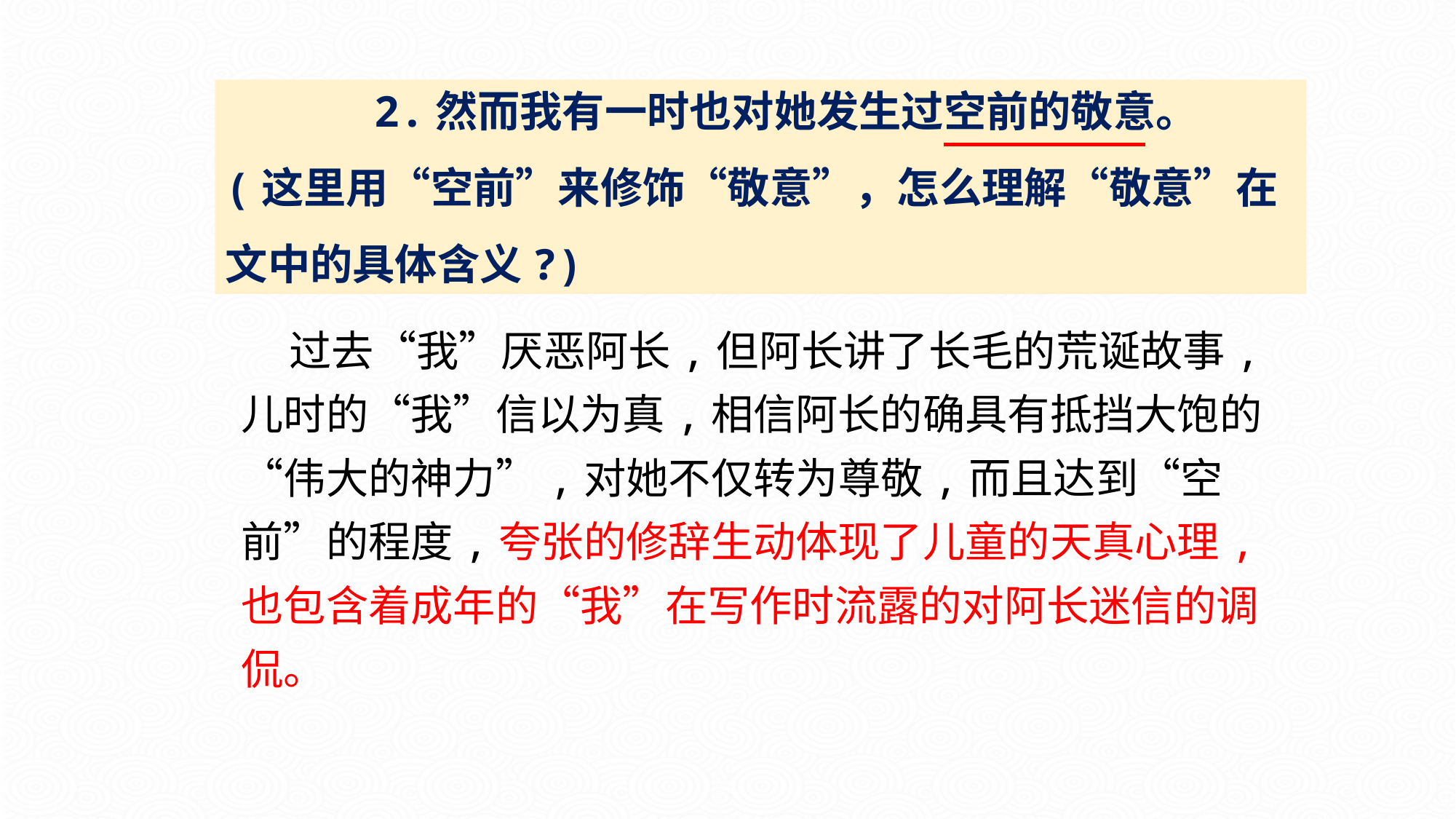

2.然而我有一时也对她发生过空前的敬意。
(这里用“空前”来修饰“敬意”，怎么理解“敬意”在文中的具体含义?)
    过去“我”厌恶阿长,但阿长讲了长毛的荒诞故事,儿时的“我”信以为真,相信阿长的确具有抵挡大饱的“伟大的神力”,对她不仅转为尊敬,而且达到“空前”的程度,夸张的修辞生动体现了儿童的天真心理,也包含着成年的“我”在写作时流露的对阿长迷信的调侃。